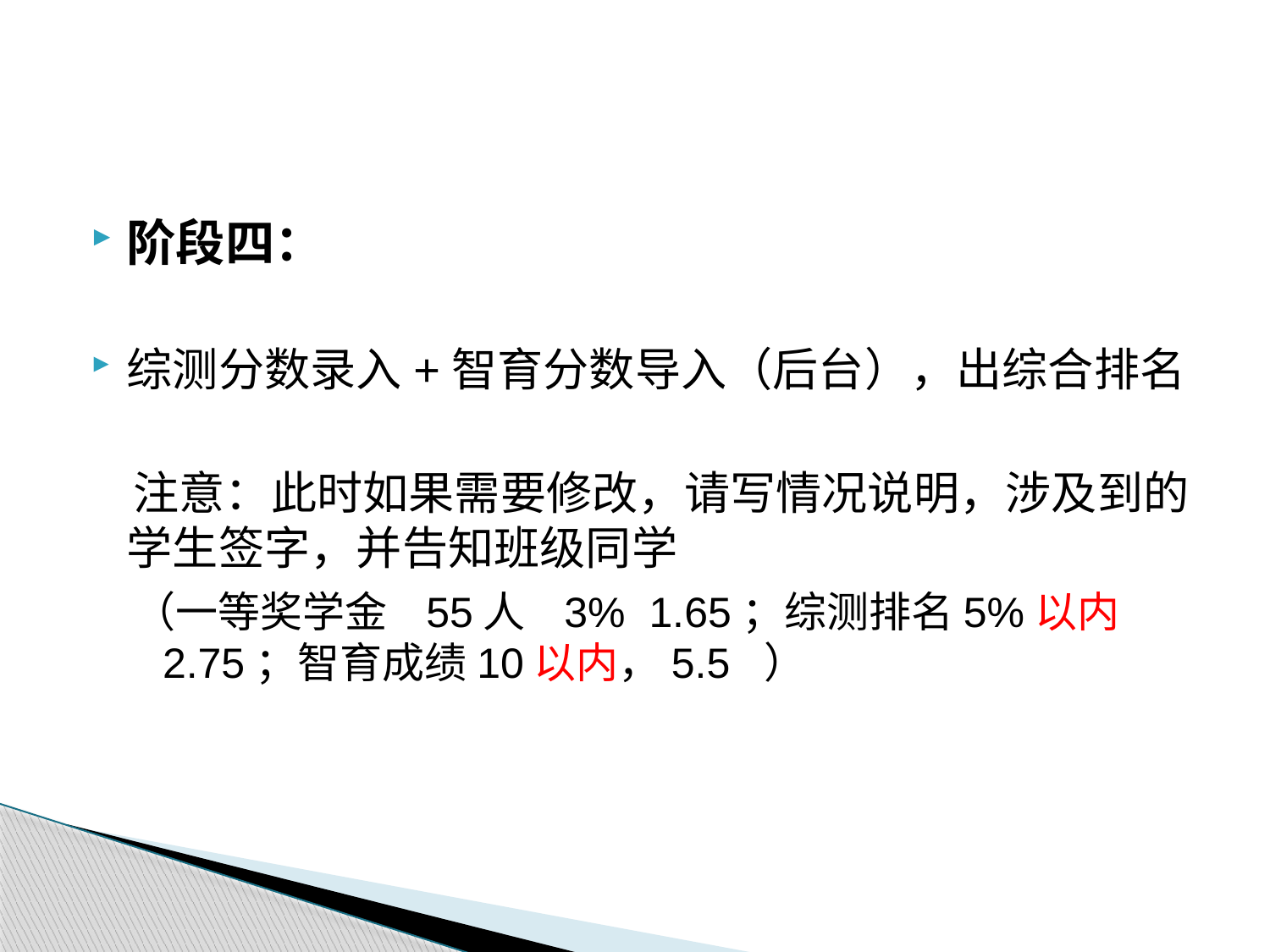

#
阶段四：

综测分数录入+智育分数导入（后台），出综合排名

   注意：此时如果需要修改，请写情况说明，涉及到的学生签字，并告知班级同学
   （一等奖学金   55人   3%  1.65；综测排名5%以内 2.75；智育成绩10以内，5.5  ）